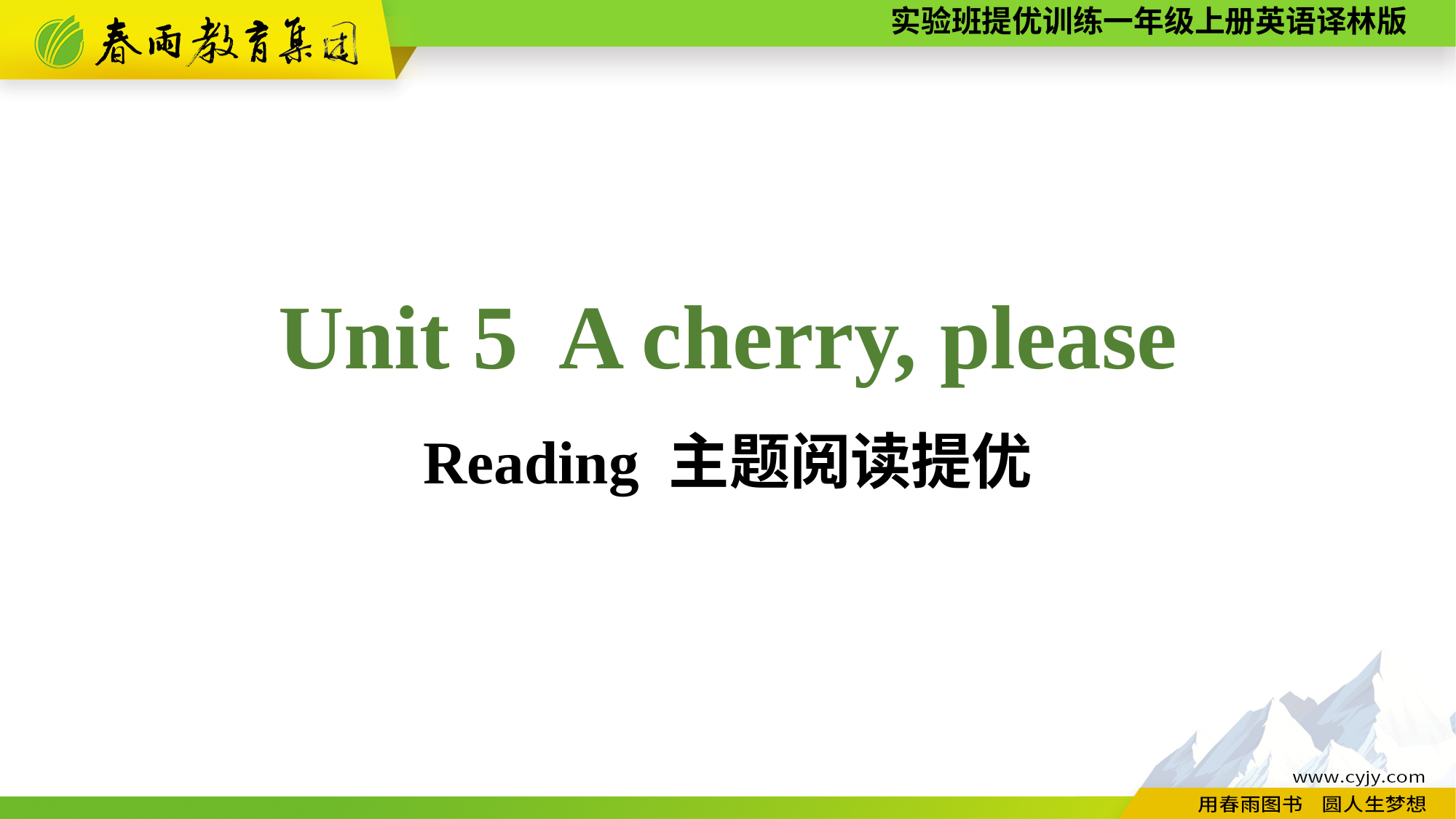

Unit 5  A cherry, please
Reading 主题阅读提优